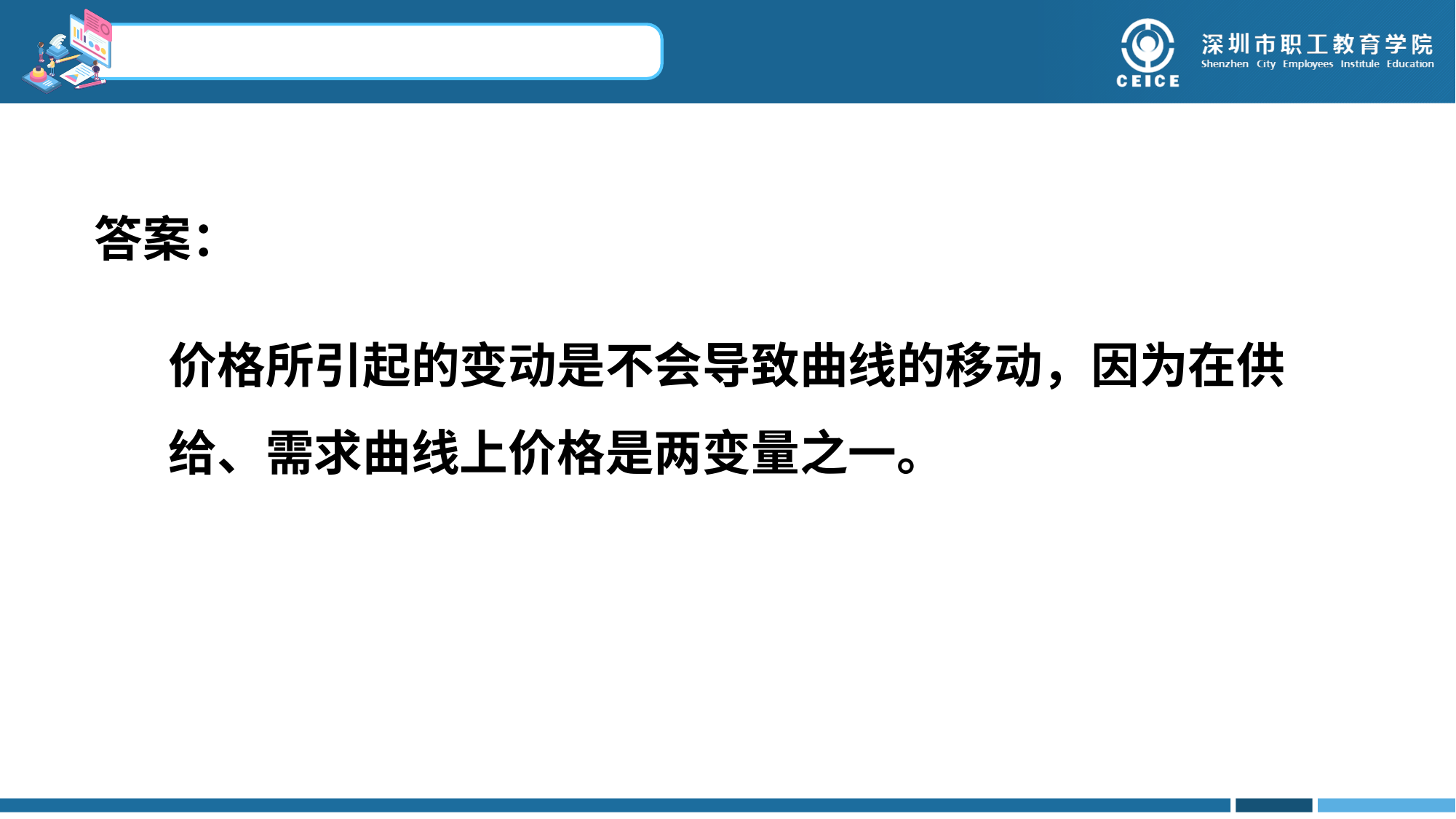

答案：
价格所引起的变动是不会导致曲线的移动，因为在供给、需求曲线上价格是两变量之一。